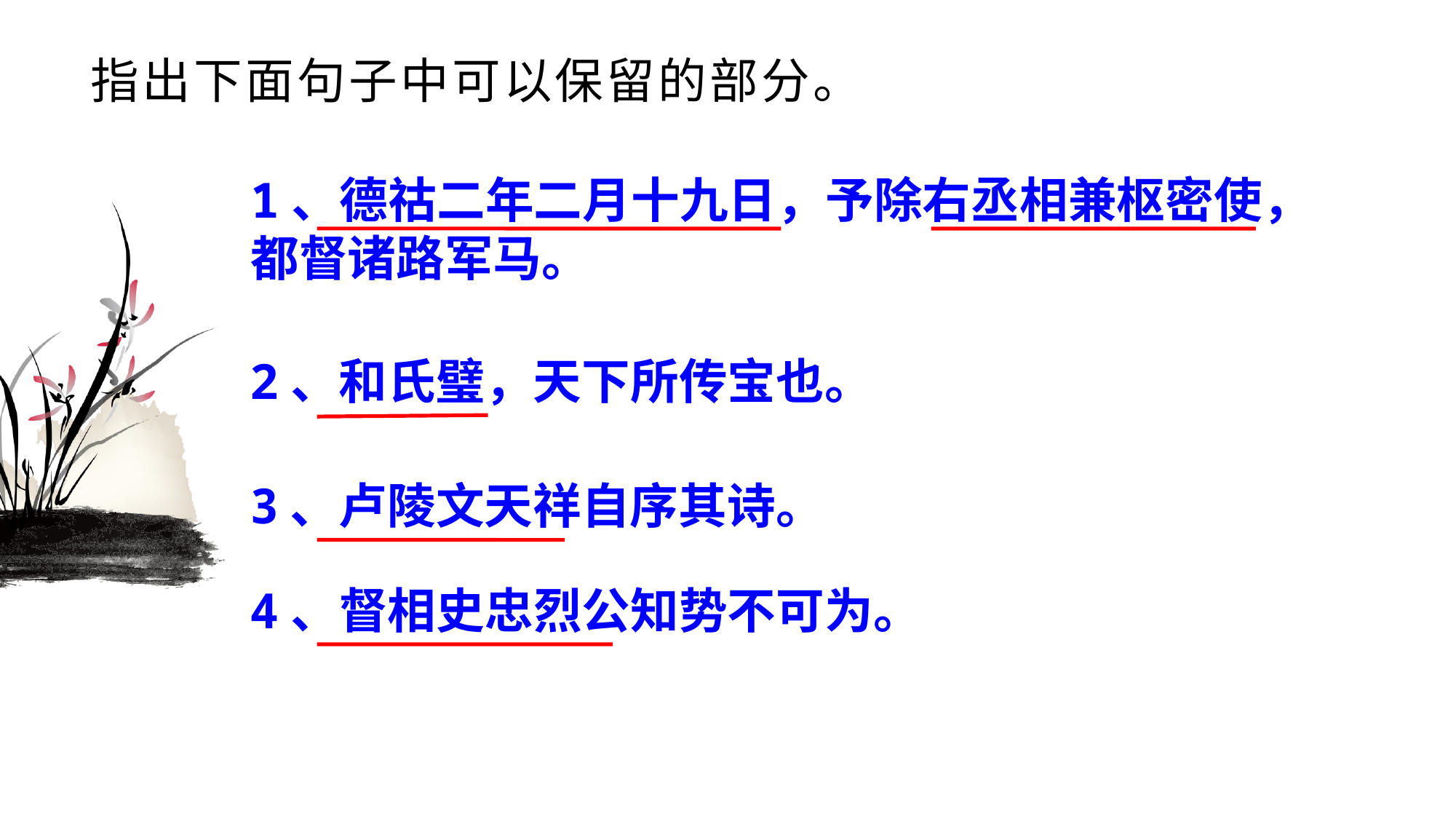

# 指出下面句子中可以保留的部分。
1、德祜二年二月十九日，予除右丞相兼枢密使，
都督诸路军马。

2、和氏璧，天下所传宝也。

3、卢陵文天祥自序其诗。

4、督相史忠烈公知势不可为。